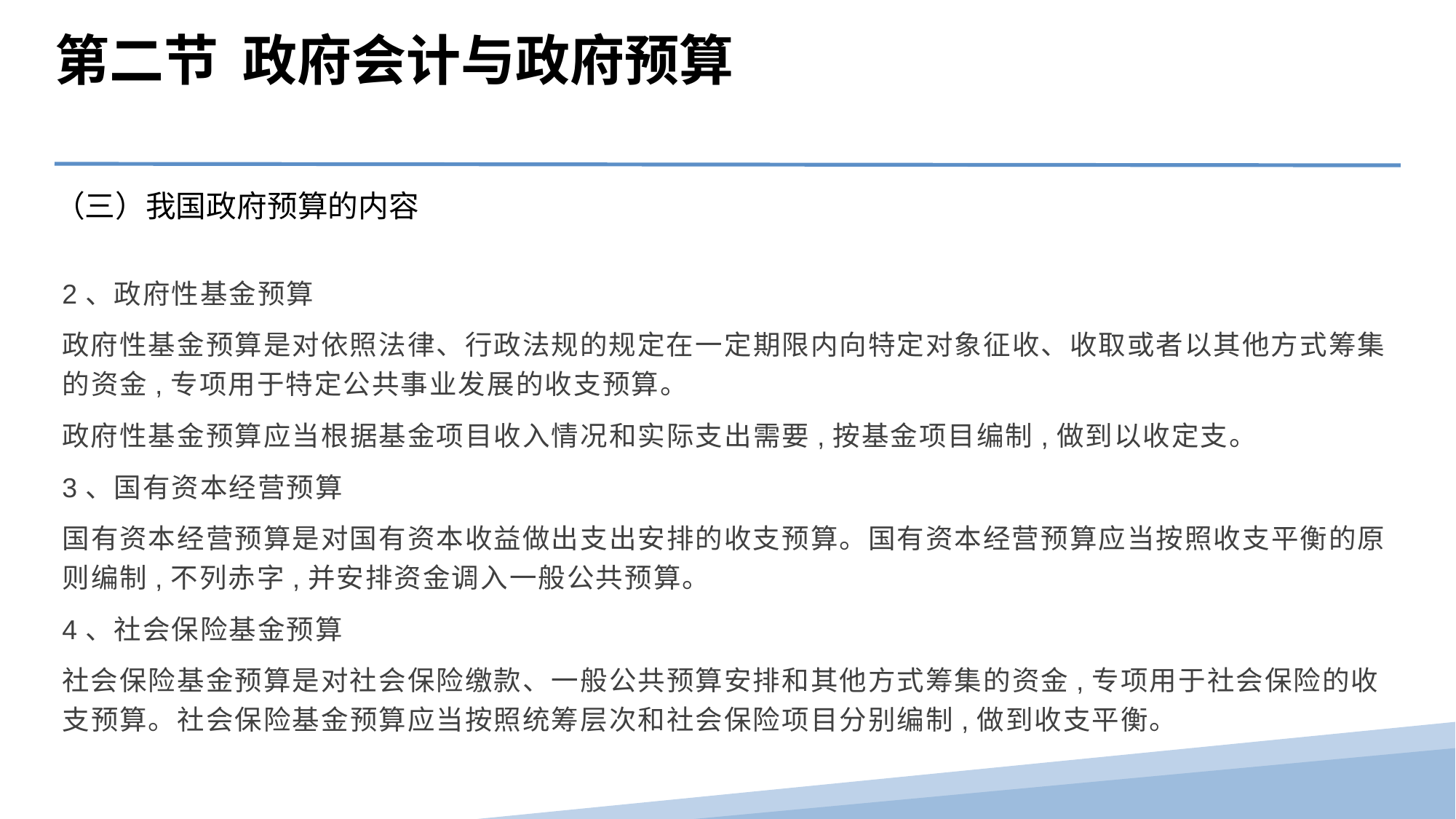

第二节  政府会计与政府预算
（三）我国政府预算的内容
2、政府性基金预算
政府性基金预算是对依照法律、行政法规的规定在一定期限内向特定对象征收、收取或者以其他方式筹集的资金,专项用于特定公共事业发展的收支预算。
政府性基金预算应当根据基金项目收入情况和实际支出需要,按基金项目编制,做到以收定支。
3、国有资本经营预算
国有资本经营预算是对国有资本收益做出支出安排的收支预算。国有资本经营预算应当按照收支平衡的原则编制,不列赤字,并安排资金调入一般公共预算。
4、社会保险基金预算
社会保险基金预算是对社会保险缴款、一般公共预算安排和其他方式筹集的资金,专项用于社会保险的收支预算。社会保险基金预算应当按照统筹层次和社会保险项目分别编制,做到收支平衡。